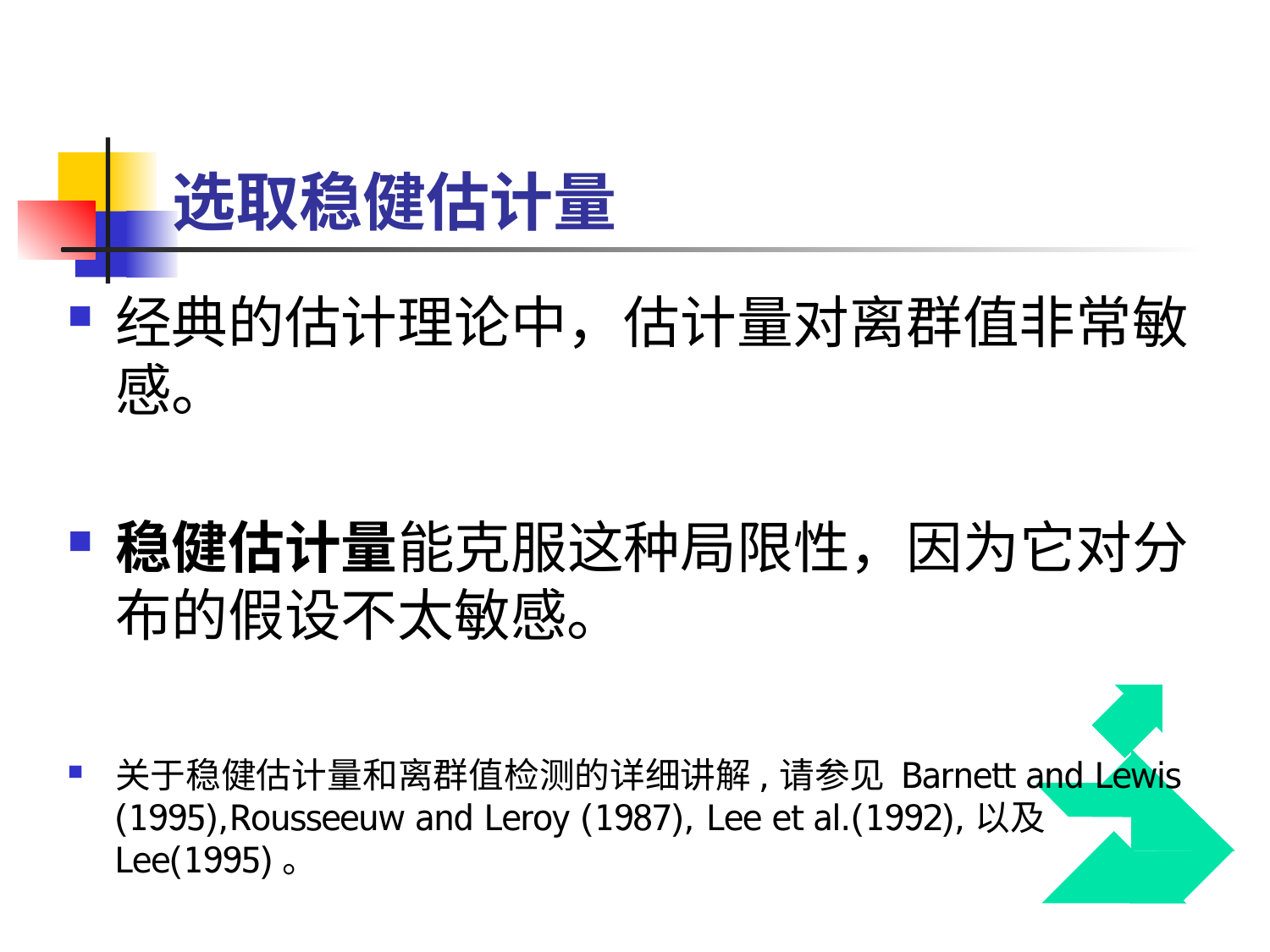

# 选取稳健估计量
经典的估计理论中，估计量对离群值非常敏感。

稳健估计量能克服这种局限性，因为它对分布的假设不太敏感。

关于稳健估计量和离群值检测的详细讲解,请参见 Barnett and Lewis (1995),Rousseeuw and Leroy (1987), Lee et al.(1992),以及 Lee(1995)。